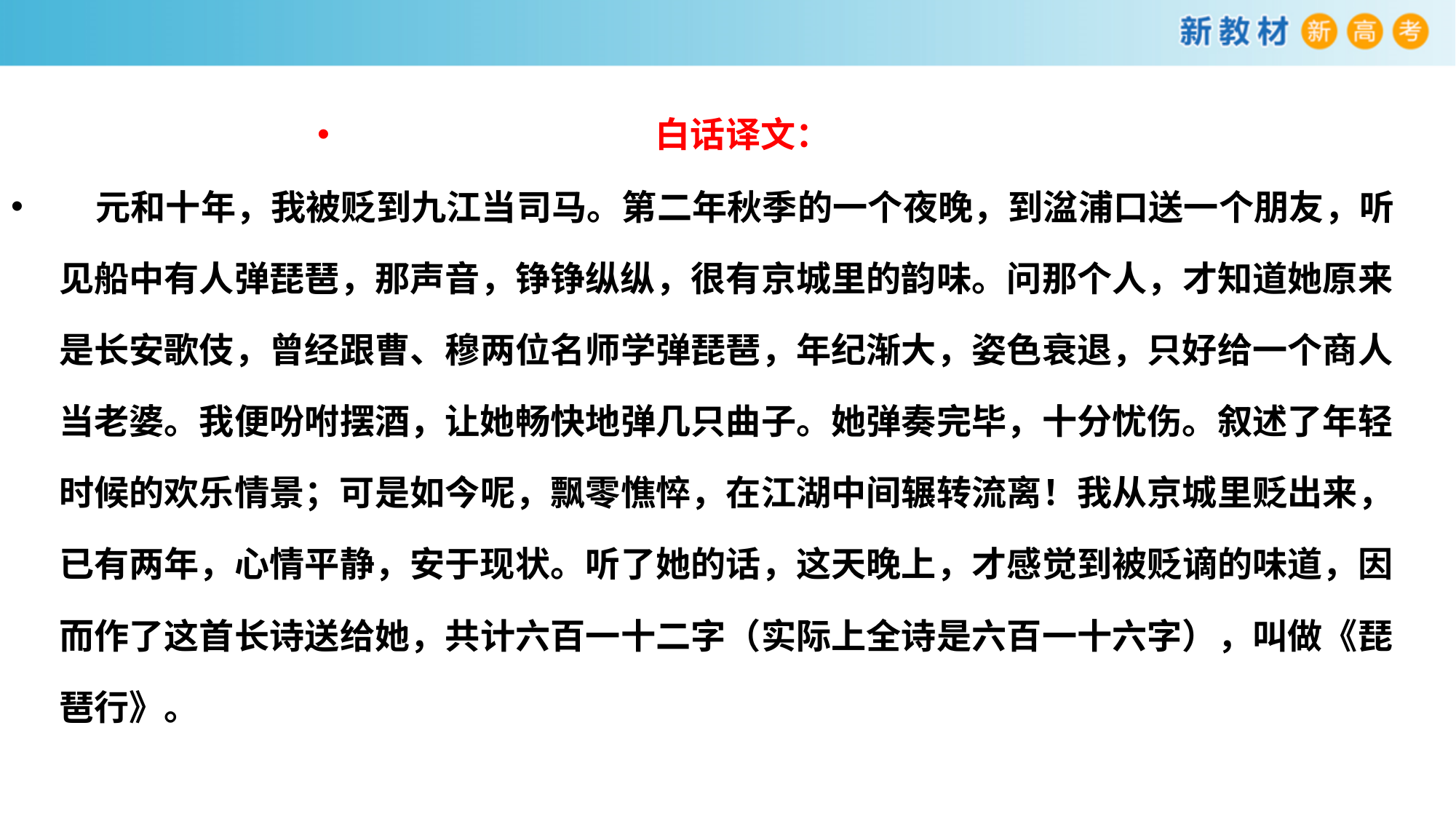

白话译文：
    元和十年，我被贬到九江当司马。第二年秋季的一个夜晚，到湓浦口送一个朋友，听见船中有人弹琵琶，那声音，铮铮纵纵，很有京城里的韵味。问那个人，才知道她原来是长安歌伎，曾经跟曹、穆两位名师学弹琵琶，年纪渐大，姿色衰退，只好给一个商人当老婆。我便吩咐摆酒，让她畅快地弹几只曲子。她弹奏完毕，十分忧伤。叙述了年轻时候的欢乐情景；可是如今呢，飘零憔悴，在江湖中间辗转流离！我从京城里贬出来，已有两年，心情平静，安于现状。听了她的话，这天晚上，才感觉到被贬谪的味道，因而作了这首长诗送给她，共计六百一十二字（实际上全诗是六百一十六字），叫做《琵琶行》。